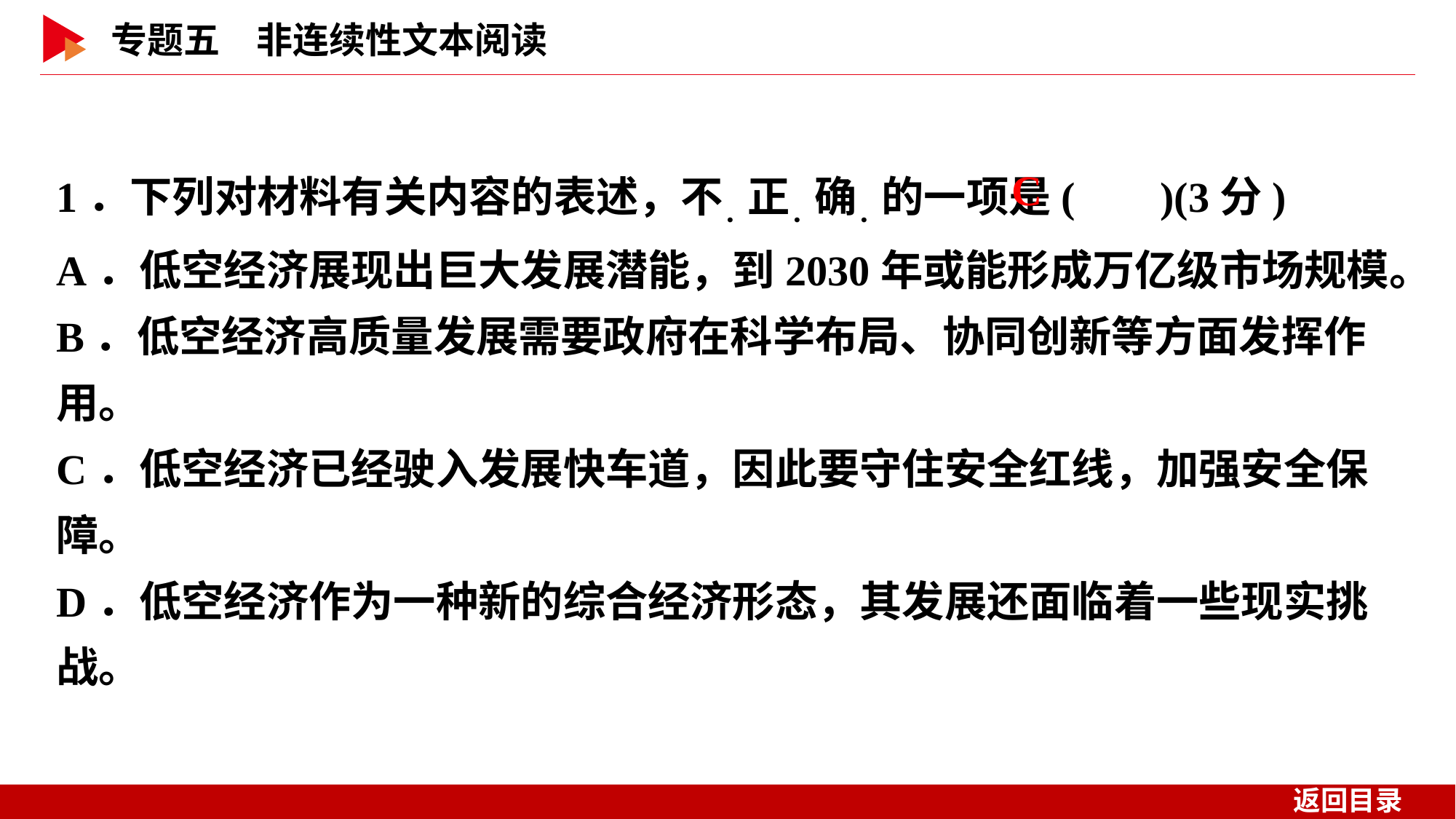

1．下列对材料有关内容的表述，不．正．确．的一项是(        )(3分)
A．低空经济展现出巨大发展潜能，到2030年或能形成万亿级市场规模。
B．低空经济高质量发展需要政府在科学布局、协同创新等方面发挥作用。
C．低空经济已经驶入发展快车道，因此要守住安全红线，加强安全保障。
D．低空经济作为一种新的综合经济形态，其发展还面临着一些现实挑战。
   C